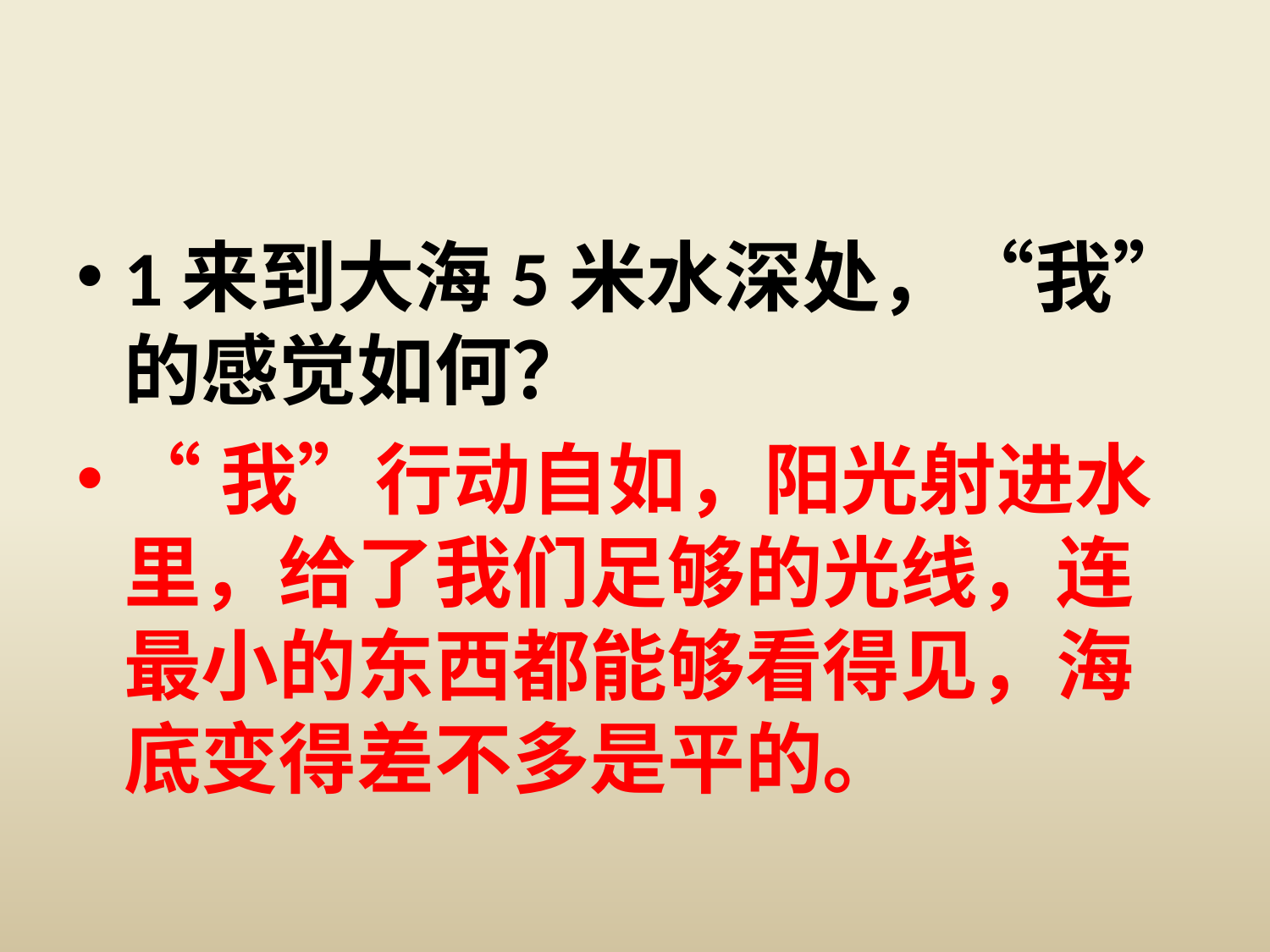

#
1来到大海5米水深处，“我”的感觉如何？
“我”行动自如，阳光射进水里，给了我们足够的光线，连最小的东西都能够看得见，海底变得差不多是平的。